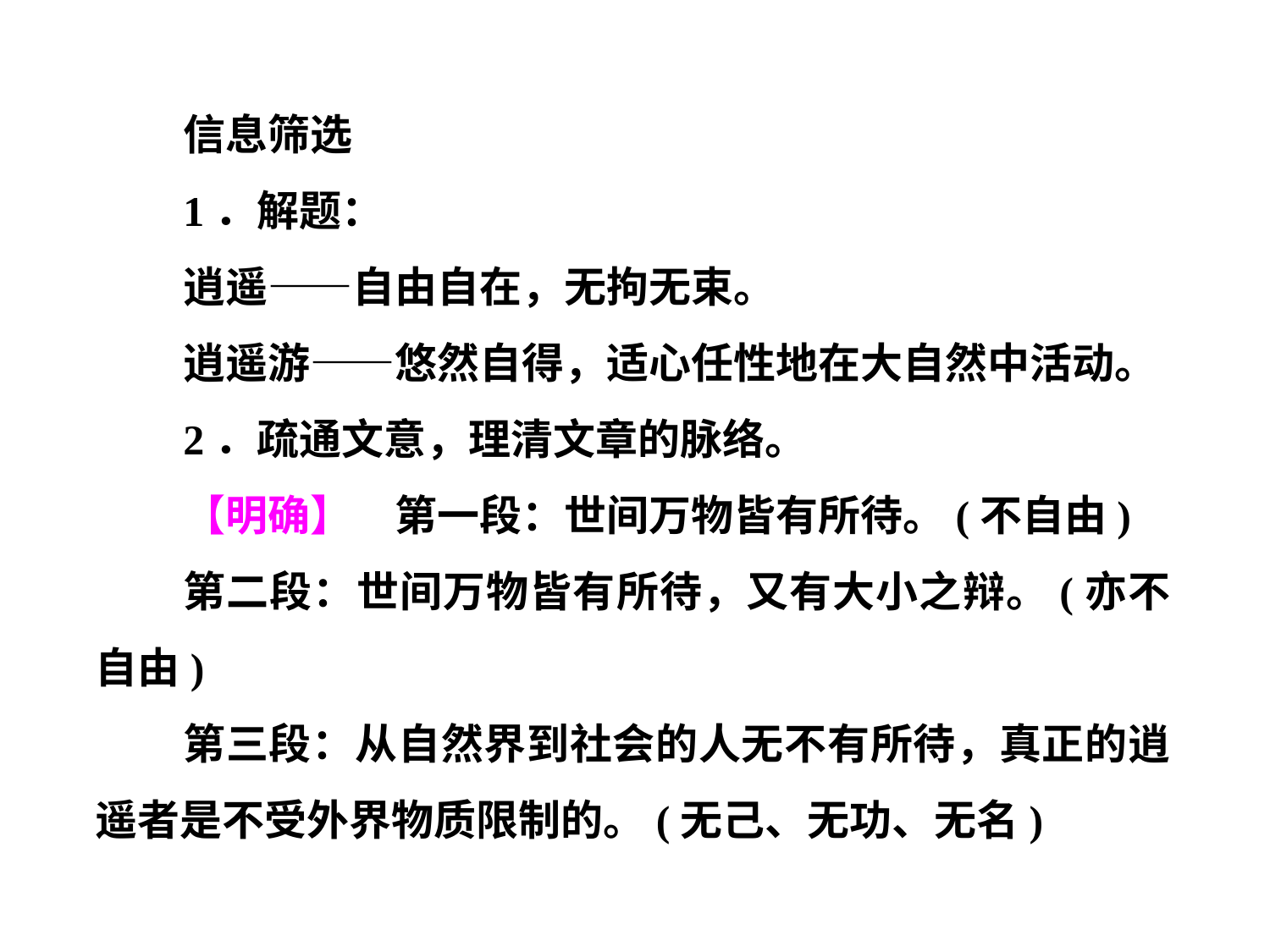

信息筛选
1．解题：
逍遥——自由自在，无拘无束。
逍遥游——悠然自得，适心任性地在大自然中活动。
2．疏通文意，理清文章的脉络。
【明确】　第一段：世间万物皆有所待。(不自由)
第二段：世间万物皆有所待，又有大小之辩。(亦不自由)
第三段：从自然界到社会的人无不有所待，真正的逍遥者是不受外界物质限制的。(无己、无功、无名)